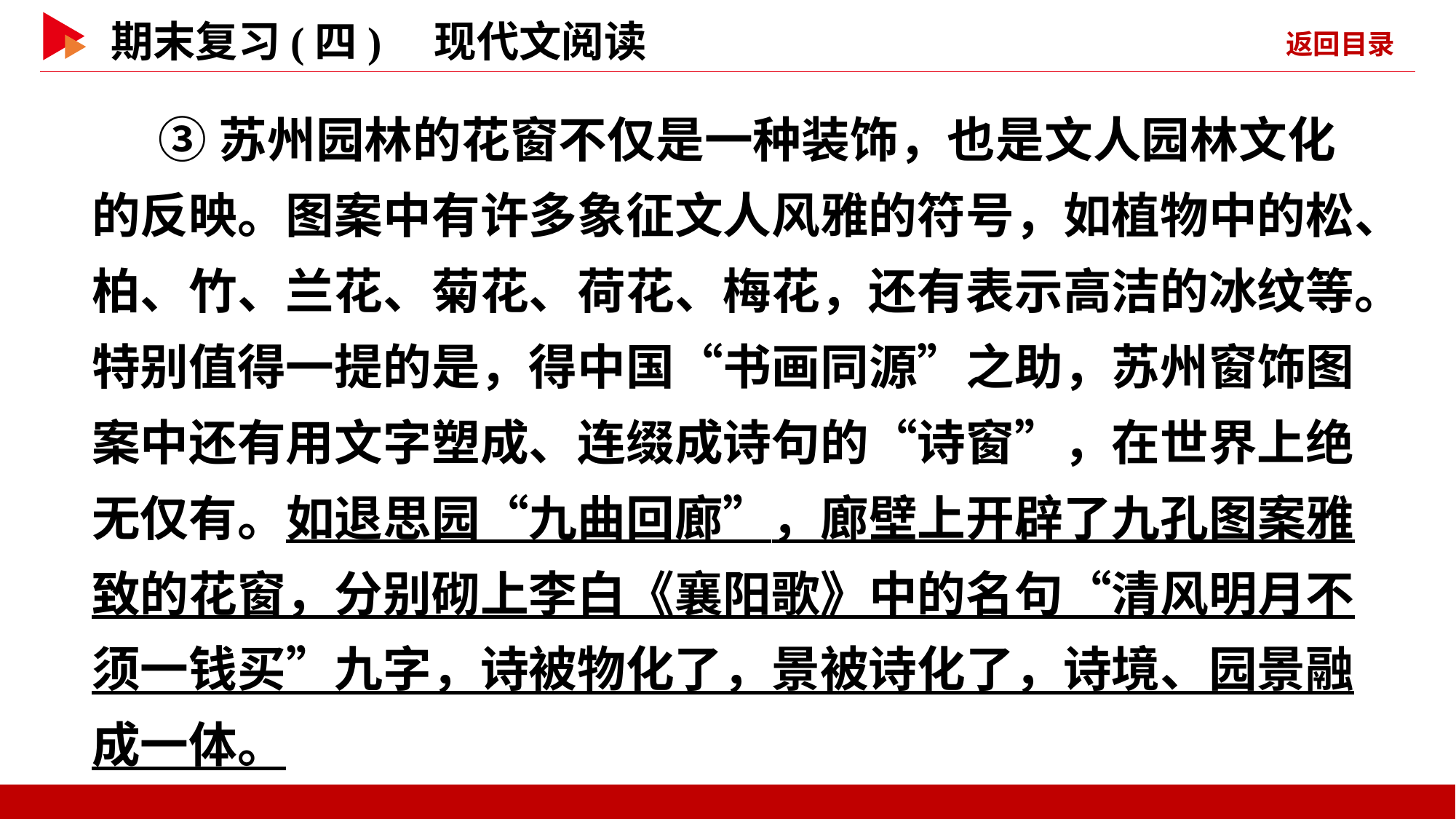

③苏州园林的花窗不仅是一种装饰，也是文人园林文化的反映。图案中有许多象征文人风雅的符号，如植物中的松、柏、竹、兰花、菊花、荷花、梅花，还有表示高洁的冰纹等。特别值得一提的是，得中国“书画同源”之助，苏州窗饰图案中还有用文字塑成、连缀成诗句的“诗窗”，在世界上绝无仅有。如退思园“九曲回廊”，廊壁上开辟了九孔图案雅致的花窗，分别砌上李白《襄阳歌》中的名句“清风明月不须一钱买”九字，诗被物化了，景被诗化了，诗境、园景融成一体。